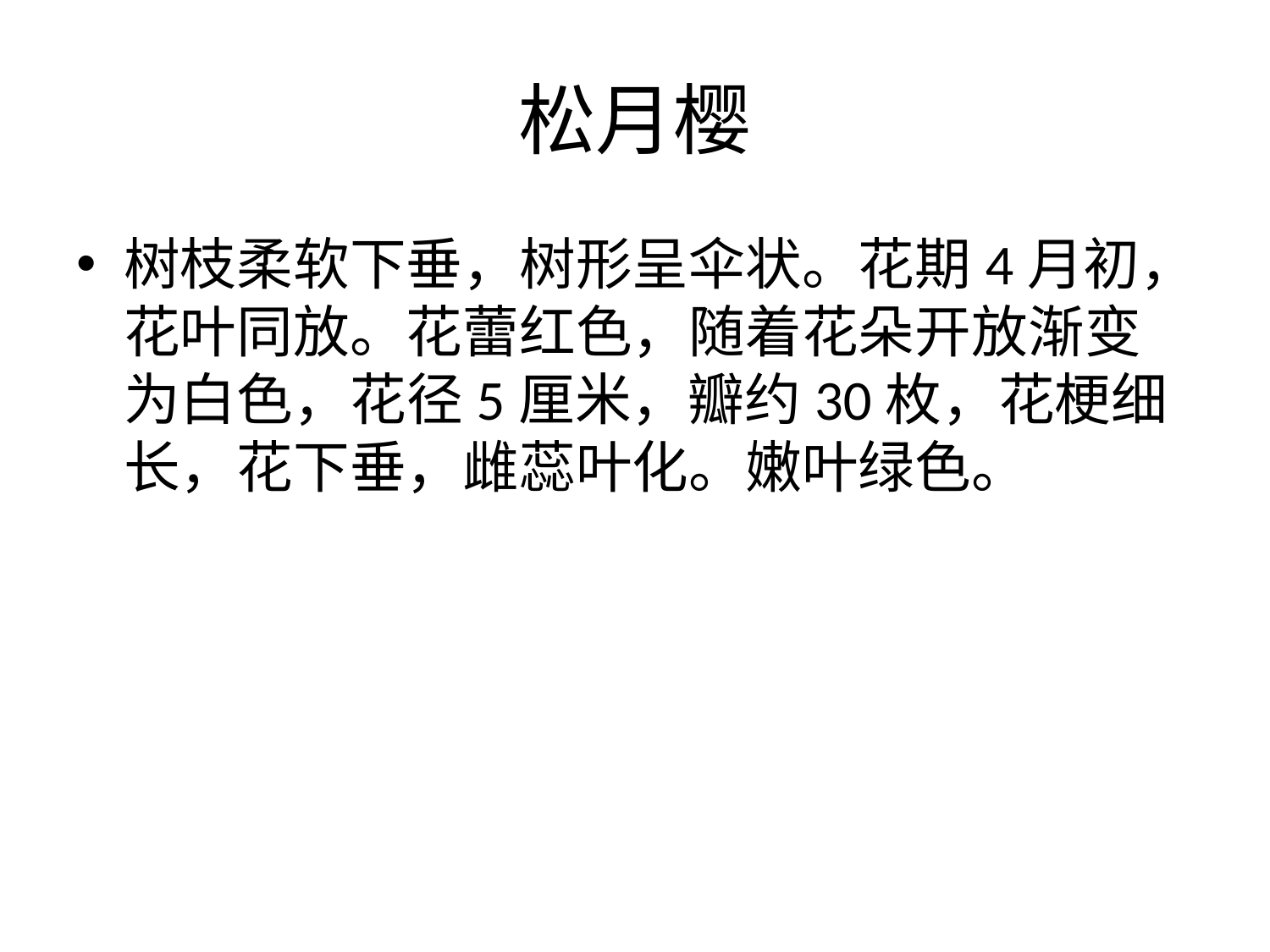

# 松月樱
树枝柔软下垂，树形呈伞状。花期4月初，花叶同放。花蕾红色，随着花朵开放渐变为白色，花径5厘米，瓣约30枚，花梗细长，花下垂，雌蕊叶化。嫩叶绿色。